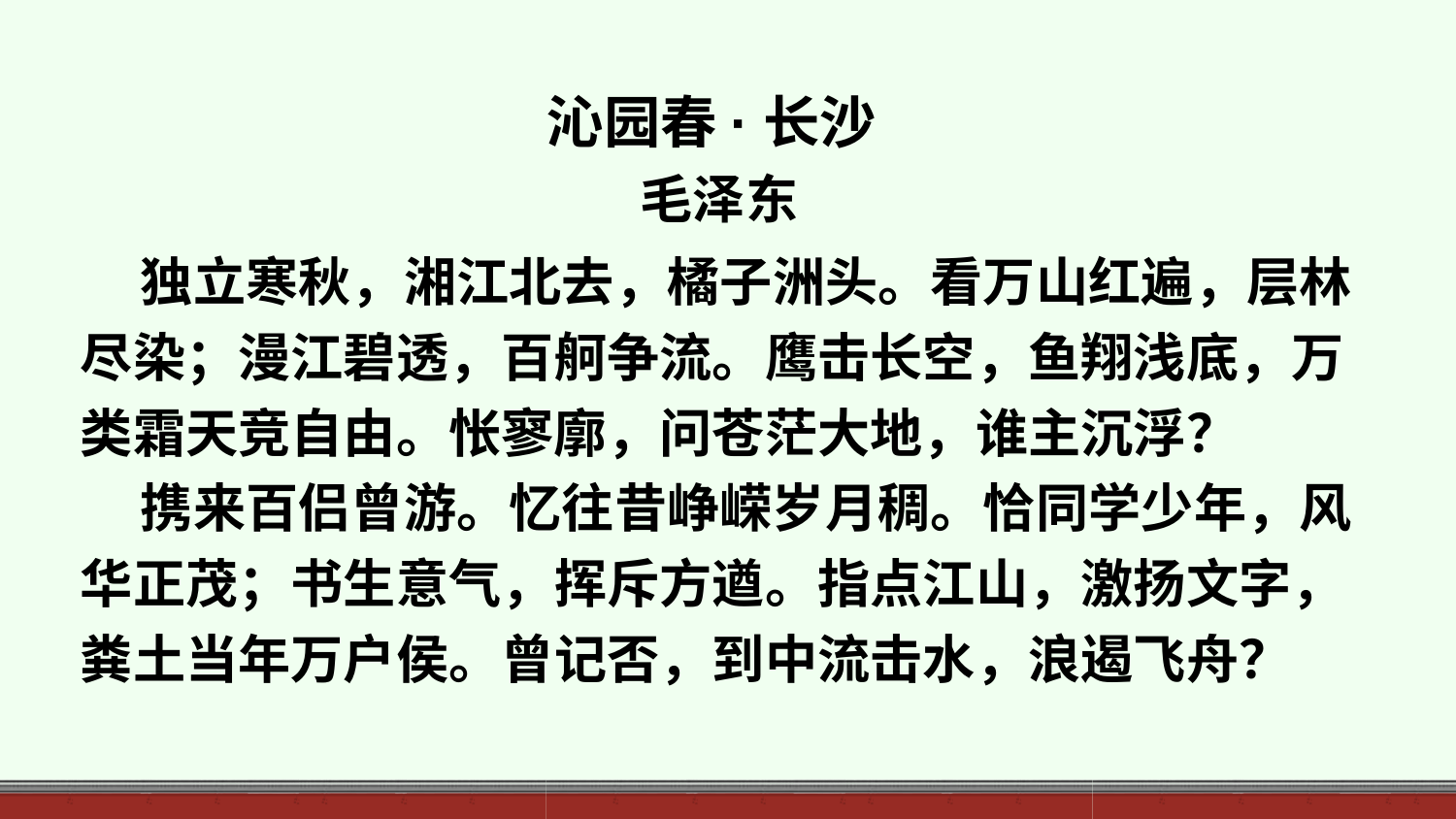

沁园春·长沙
毛泽东
    独立寒秋，湘江北去，橘子洲头。看万山红遍，层林尽染；漫江碧透，百舸争流。鹰击长空，鱼翔浅底，万类霜天竞自由。怅寥廓，问苍茫大地，谁主沉浮？
    携来百侣曾游。忆往昔峥嵘岁月稠。恰同学少年，风华正茂；书生意气，挥斥方遒。指点江山，激扬文字，粪土当年万户侯。曾记否，到中流击水，浪遏飞舟？